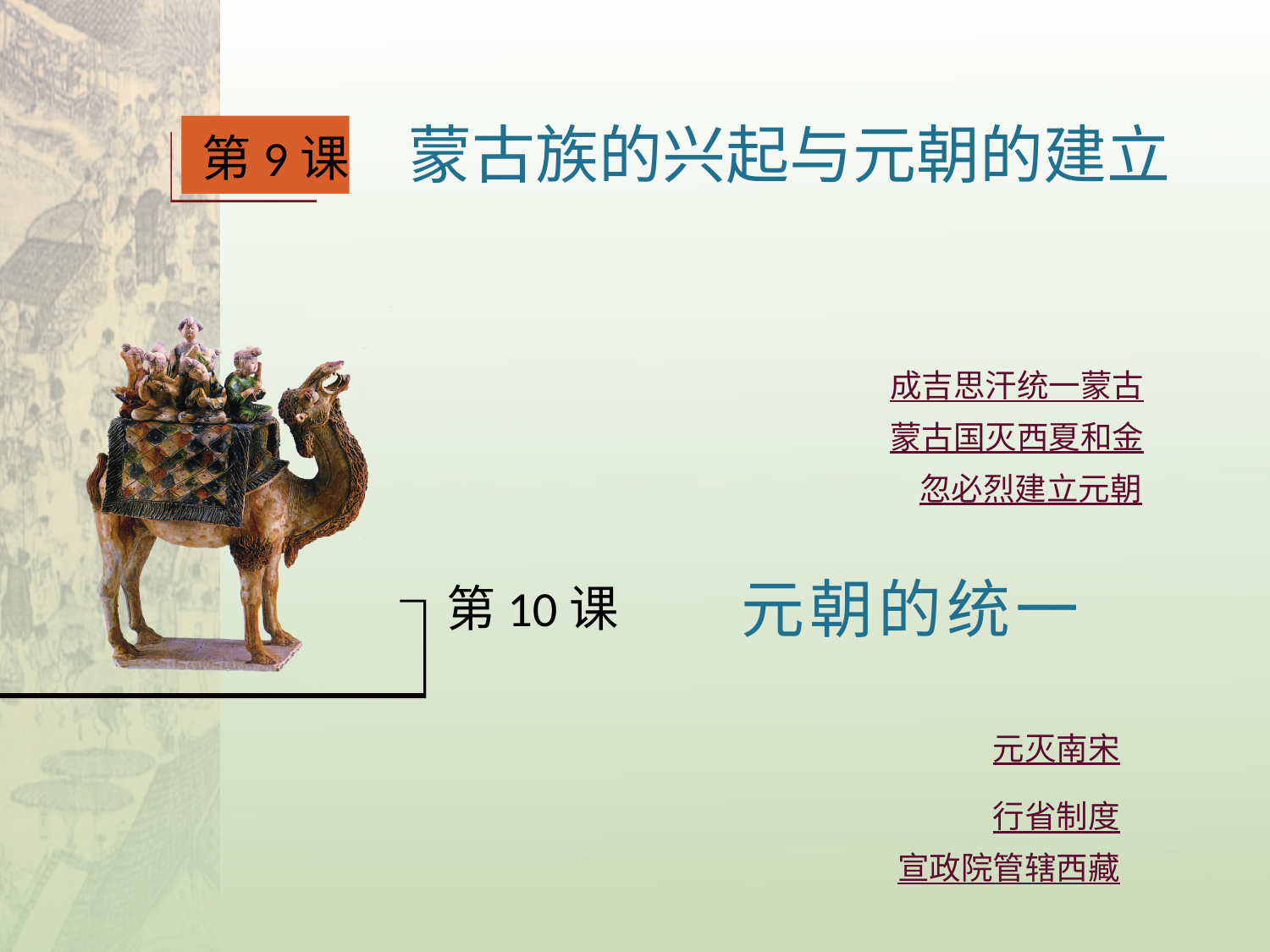

蒙古族的兴起与元朝的建立
第9课
成吉思汗统一蒙古
蒙古国灭西夏和金
忽必烈建立元朝
元朝的统一
第10课
元灭南宋
行省制度
宣政院管辖西藏